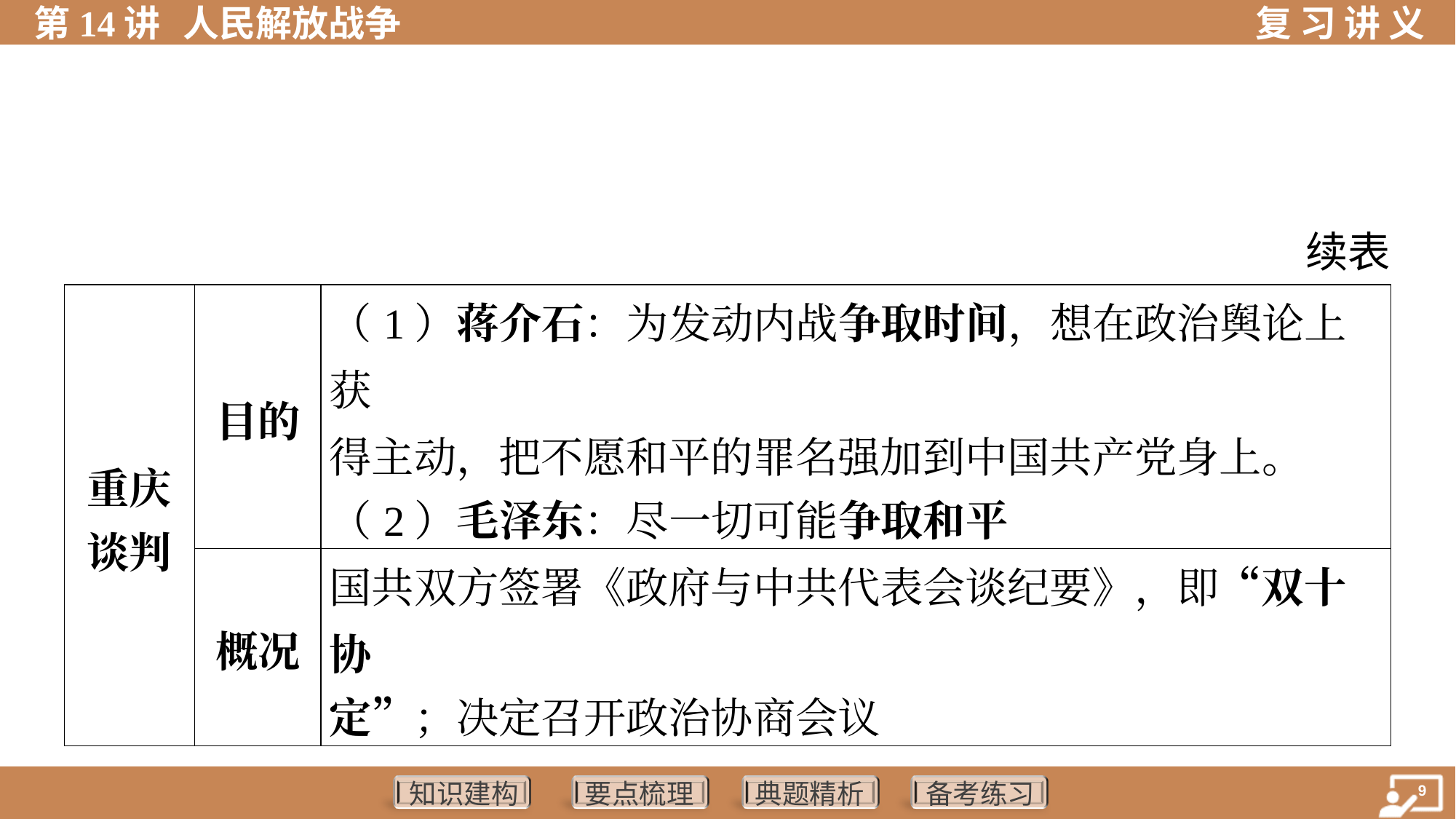

续表
| 重庆 谈判 | 目的 | （1）蒋介石：为发动内战争取时间，想在政治舆论上获 得主动，把不愿和平的罪名强加到中国共产党身上。 （2）毛泽东：尽一切可能争取和平 |  |  |  |  |
| --- | --- | --- | --- | --- | --- | --- |
|  | 概况 | 国共双方签署《政府与中共代表会谈纪要》，即“双十协 定”；决定召开政治协商会议 |  |  |  |  |